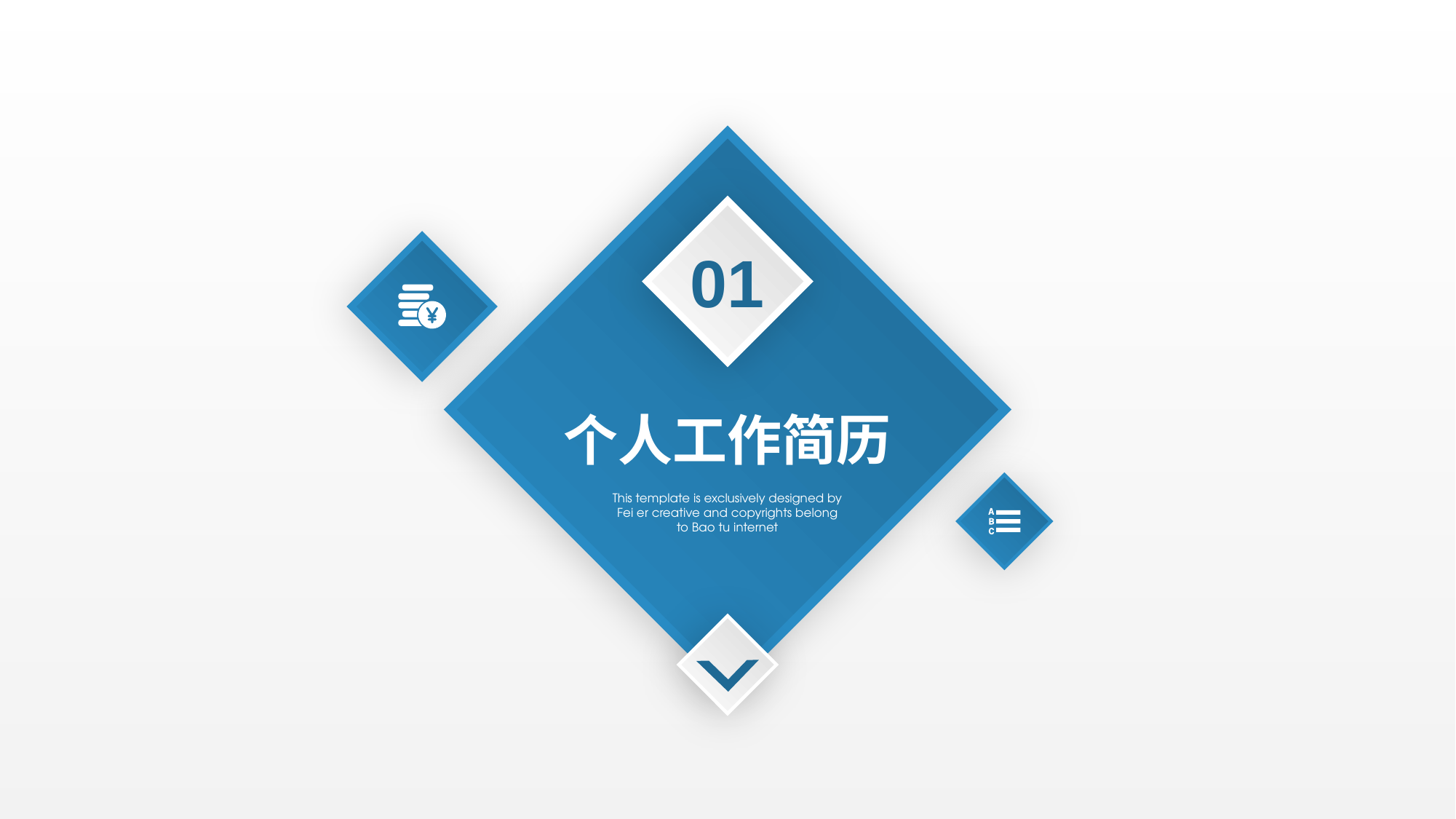

01

个人工作简历

This template is exclusively designed by Fei er creative and copyrights belong to Bao tu internet